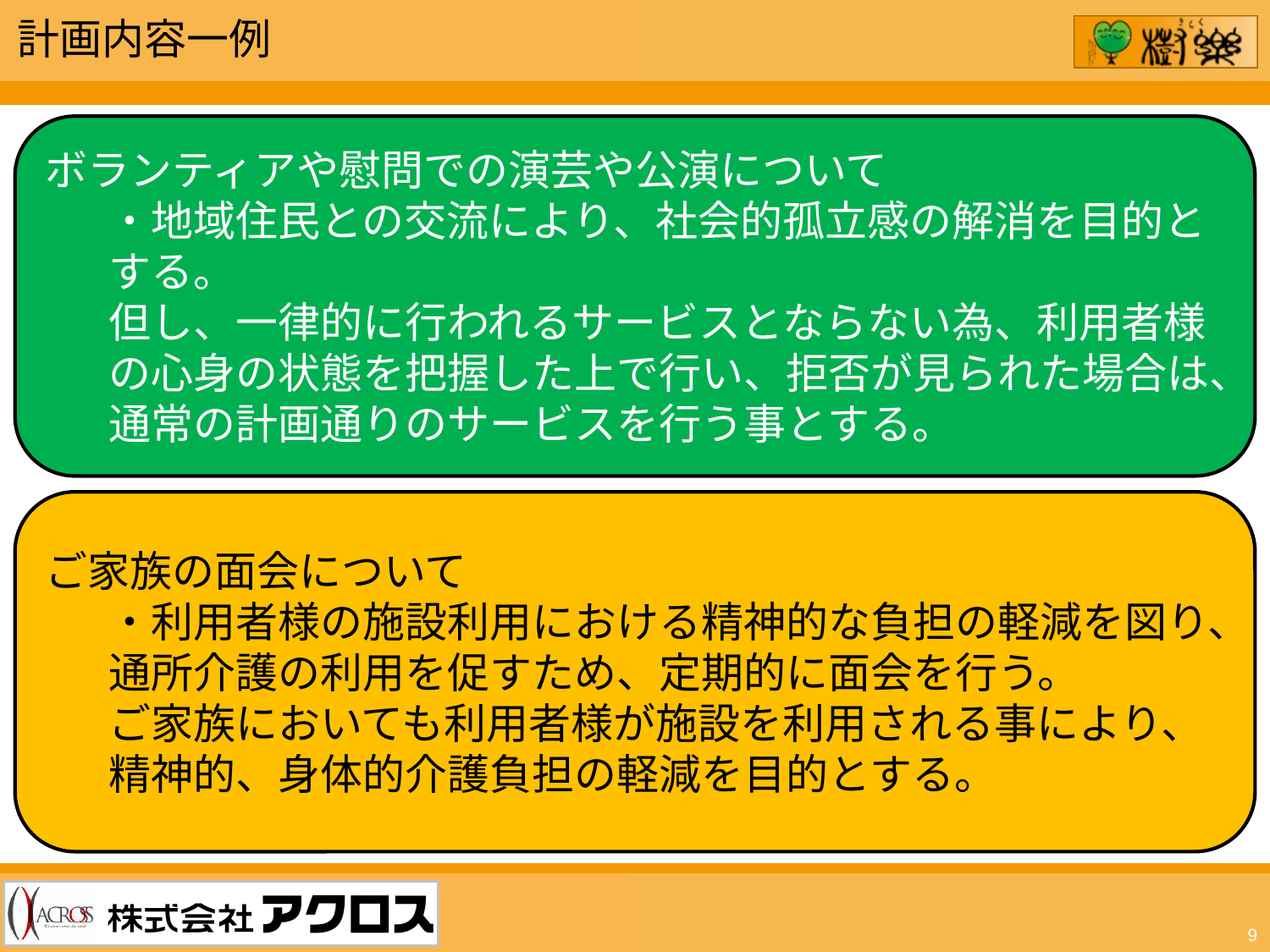

計画内容一例
ボランティアや慰問での演芸や公演について
・地域住民との交流により、社会的孤立感の解消を目的とする。
但し、一律的に行われるサービスとならない為、利用者様の心身の状態を把握した上で行い、拒否が見られた場合は、通常の計画通りのサービスを行う事とする。
ご家族の面会について
・利用者様の施設利用における精神的な負担の軽減を図り、通所介護の利用を促すため、定期的に面会を行う。
ご家族においても利用者様が施設を利用される事により、精神的、身体的介護負担の軽減を目的とする。
9